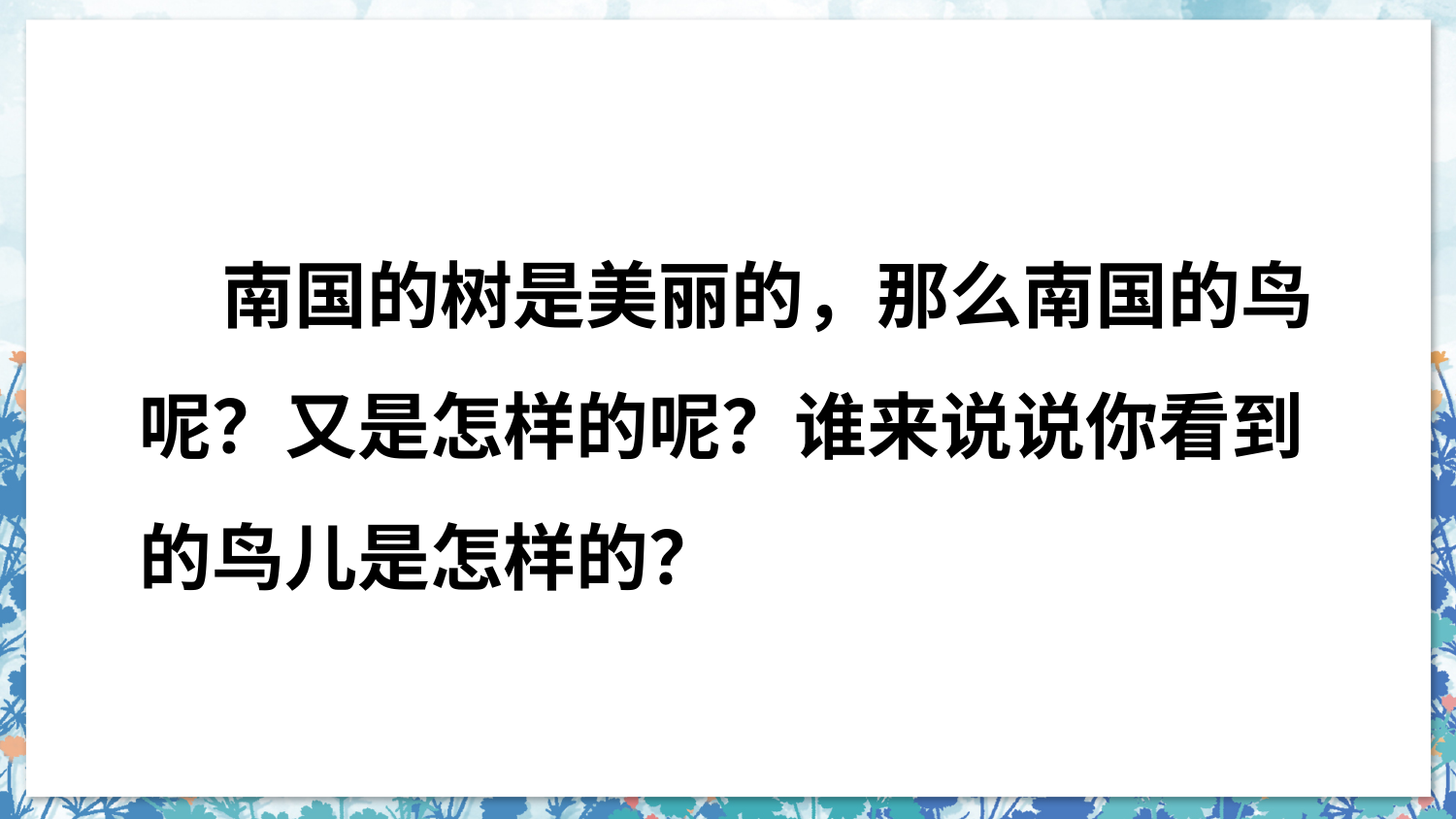

南国的树是美丽的，那么南国的鸟呢？又是怎样的呢？谁来说说你看到的鸟儿是怎样的？